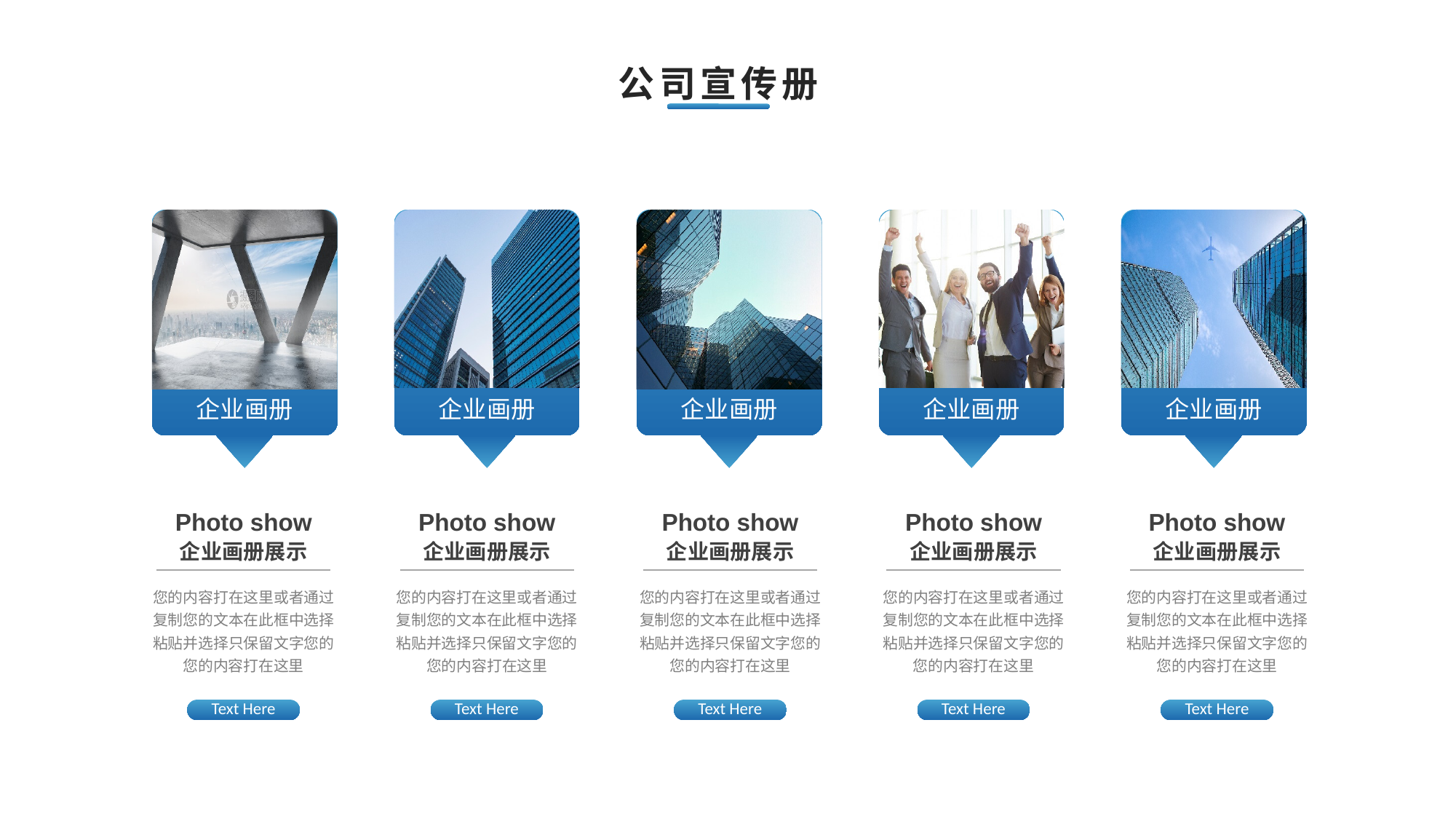

公司宣传册

企业画册

企业画册

企业画册

企业画册

企业画册

Photo show
企业画册展示
您的内容打在这里或者通过复制您的文本在此框中选择粘贴并选择只保留文字您的您的内容打在这里
Text Here

Photo show
企业画册展示
您的内容打在这里或者通过复制您的文本在此框中选择粘贴并选择只保留文字您的您的内容打在这里
Text Here

Photo show
企业画册展示
您的内容打在这里或者通过复制您的文本在此框中选择粘贴并选择只保留文字您的您的内容打在这里
Text Here

Photo show
企业画册展示
您的内容打在这里或者通过复制您的文本在此框中选择粘贴并选择只保留文字您的您的内容打在这里
Text Here

Photo show
企业画册展示
您的内容打在这里或者通过复制您的文本在此框中选择粘贴并选择只保留文字您的您的内容打在这里
Text Here